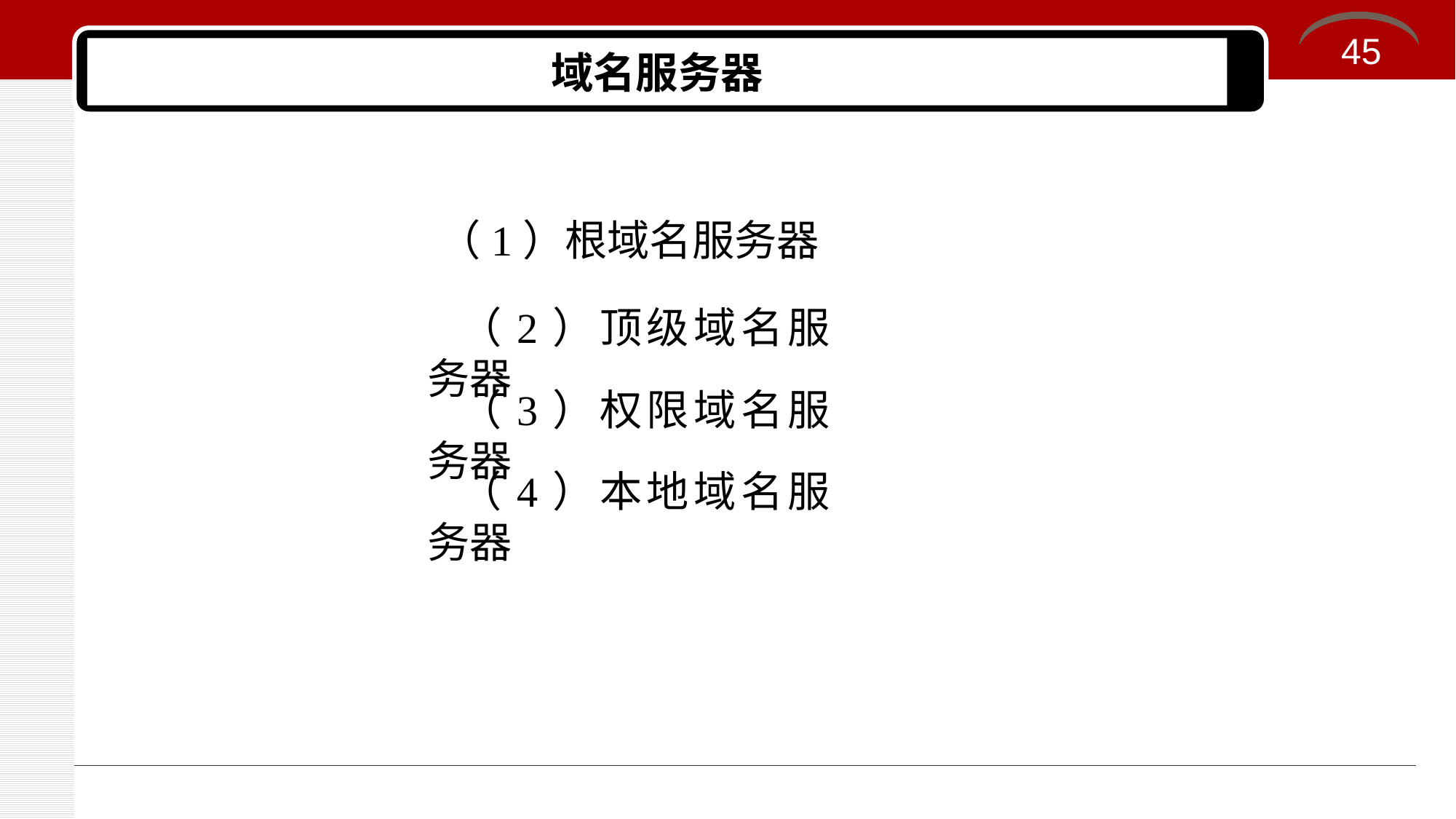

45
# 域名服务器
（1）根域名服务器
（2）顶级域名服务器
（3）权限域名服务器
（4）本地域名服务器